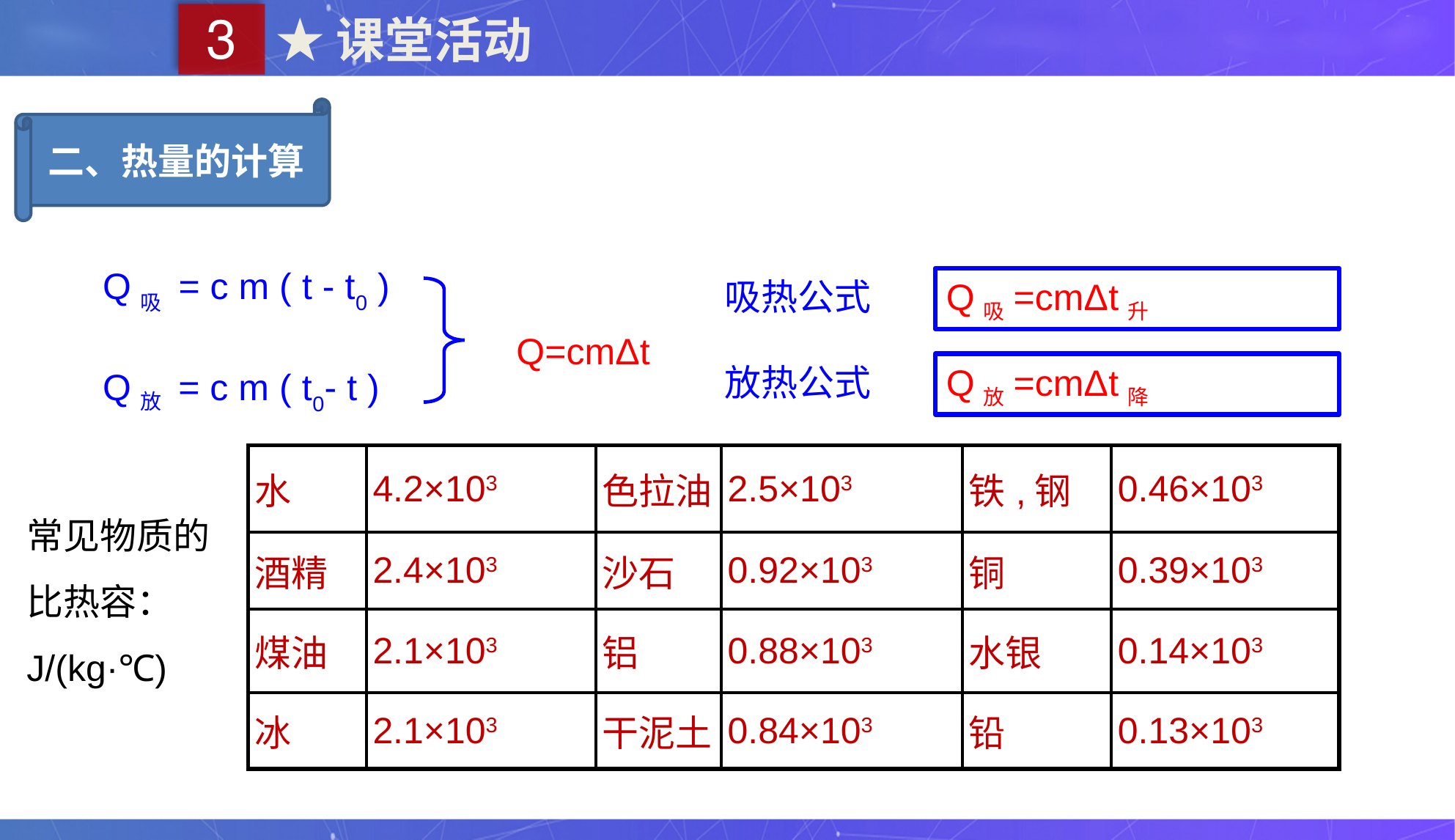

3
★课堂活动
二、热量的计算
Q吸 = c m ( t - t0 )
Q吸=cmΔt升
吸热公式

Q=cmΔt
Q放 = c m ( t0- t )
放热公式
Q放=cmΔt降
| 水 | 4.2×103 | 色拉油 | 2.5×103 | 铁,钢 | 0.46×103 |
| --- | --- | --- | --- | --- | --- |
| 酒精 | 2.4×103 | 沙石 | 0.92×103 | 铜 | 0.39×103 |
| 煤油 | 2.1×103 | 铝 | 0.88×103 | 水银 | 0.14×103 |
| 冰 | 2.1×103 | 干泥土 | 0.84×103 | 铅 | 0.13×103 |
常见物质的比热容：J/(kg·℃)